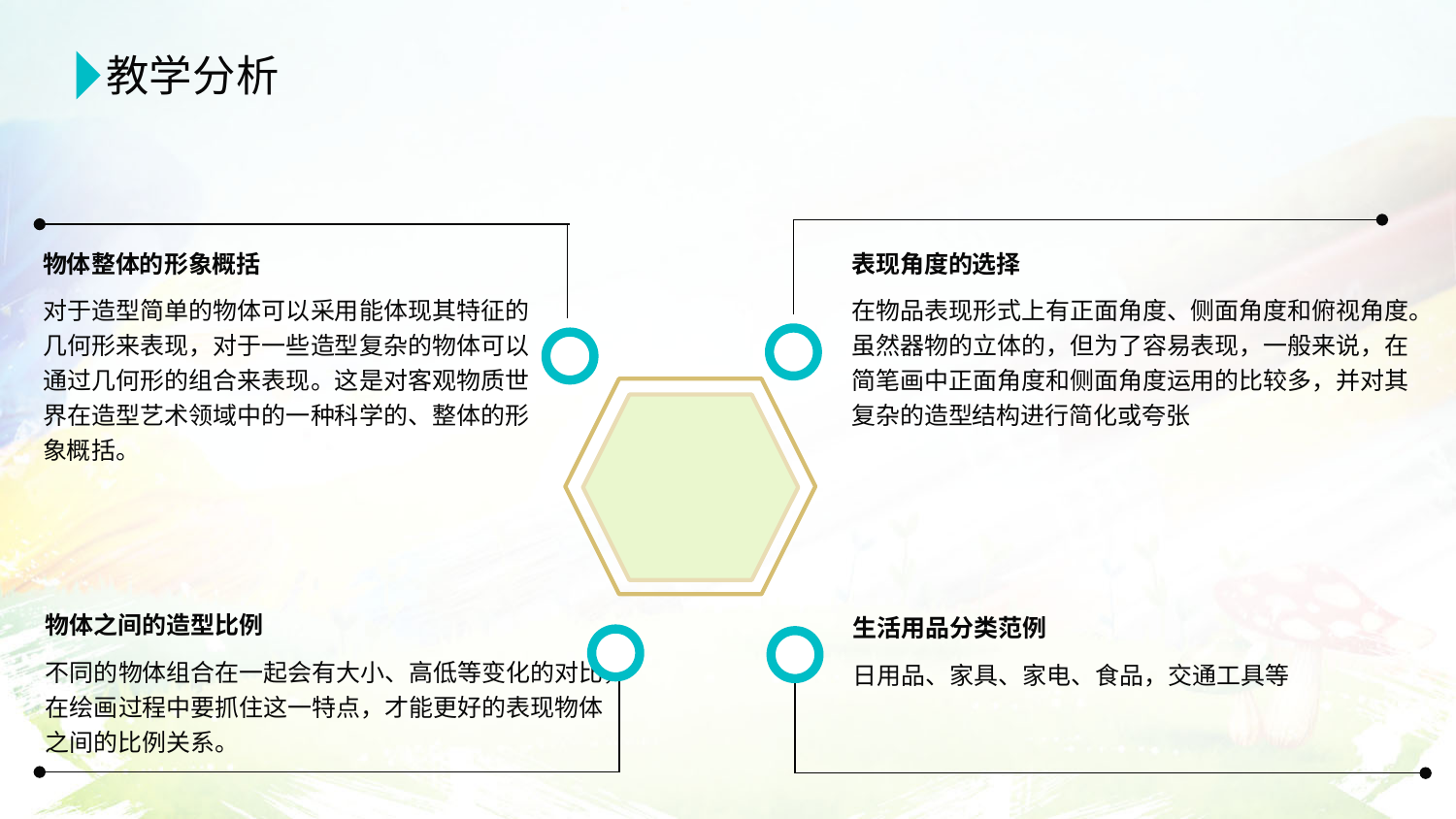

教学分析

物体整体的形象概括
对于造型简单的物体可以采用能体现其特征的几何形来表现，对于一些造型复杂的物体可以通过几何形的组合来表现。这是对客观物质世界在造型艺术领域中的一种科学的、整体的形象概括。
表现角度的选择
在物品表现形式上有正面角度、侧面角度和俯视角度。虽然器物的立体的，但为了容易表现，一般来说，在简笔画中正面角度和侧面角度运用的比较多，并对其复杂的造型结构进行简化或夸张

物体之间的造型比例
不同的物体组合在一起会有大小、高低等变化的对比，在绘画过程中要抓住这一特点，才能更好的表现物体之间的比例关系。
生活用品分类范例
日用品、家具、家电、食品，交通工具等